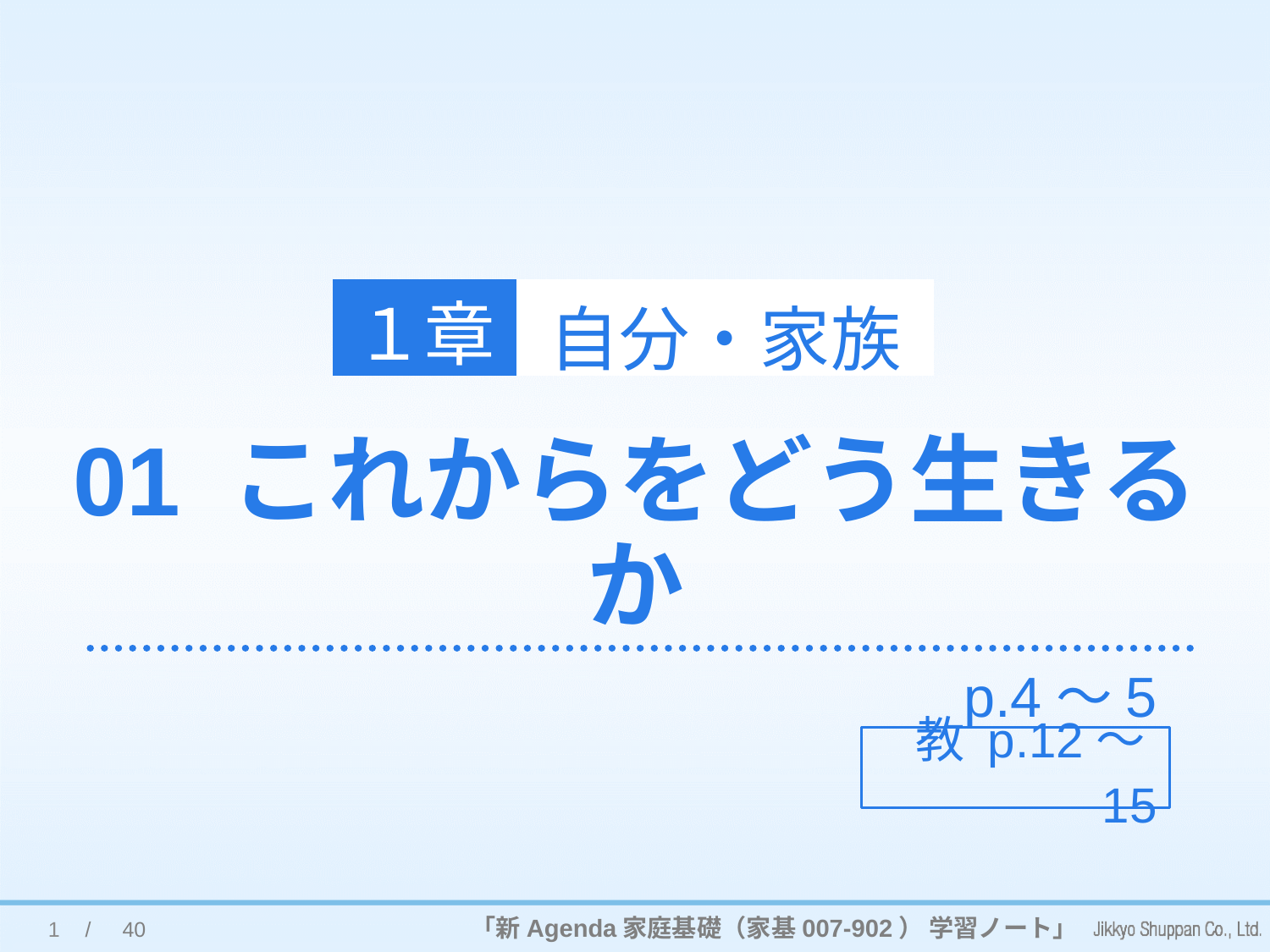

１章
自分・家族
# 01 これからをどう生きるか
p.4～5
教 p.12～15
1